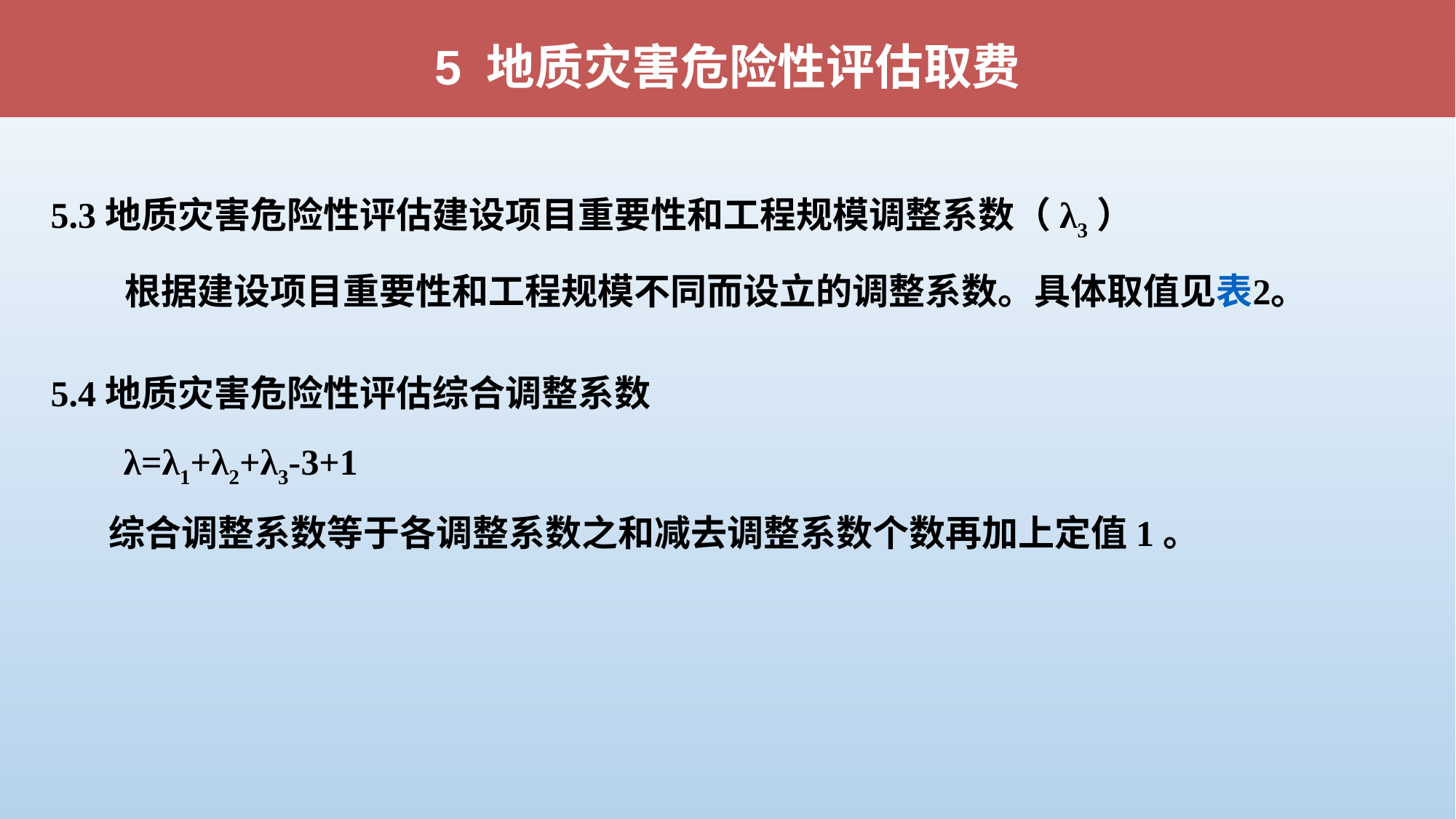

5 地质灾害危险性评估取费
5.3地质灾害危险性评估建设项目重要性和工程规模调整系数（λ3）
        根据建设项目重要性和工程规模不同而设立的调整系数。具体取值见表2。
5.4地质灾害危险性评估综合调整系数
        λ=λ1+λ2+λ3-3+1
      综合调整系数等于各调整系数之和减去调整系数个数再加上定值1。